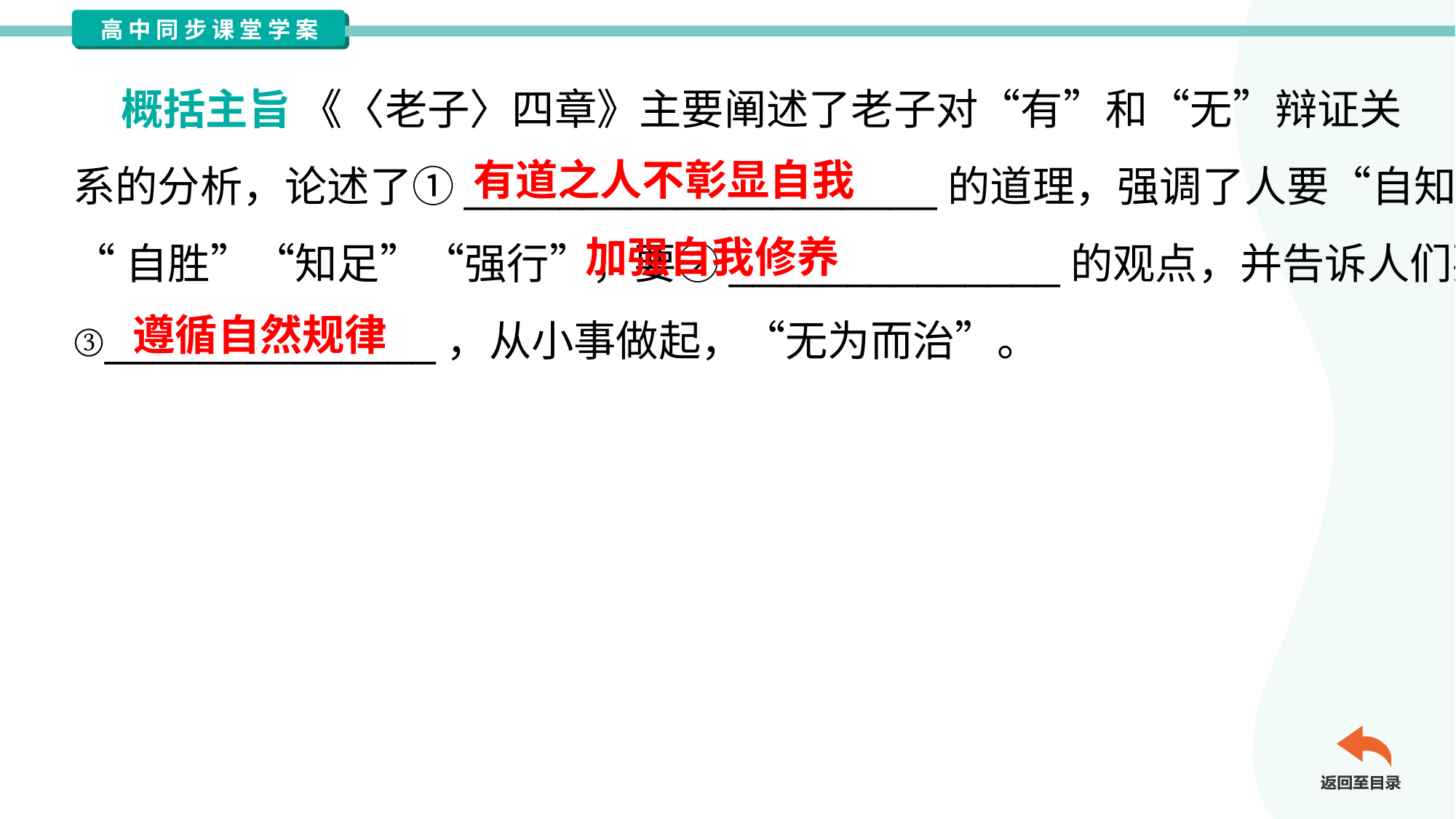

概括主旨 《〈老子〉四章》主要阐述了老子对“有”和“无”辩证关
系的分析，论述了①____________________的道理，强调了人要“自知”
“自胜”“知足”“强行”，要②______________的观点，并告诉人们要
③______________，从小事做起，“无为而治”。
有道之人不彰显自我
加强自我修养
遵循自然规律